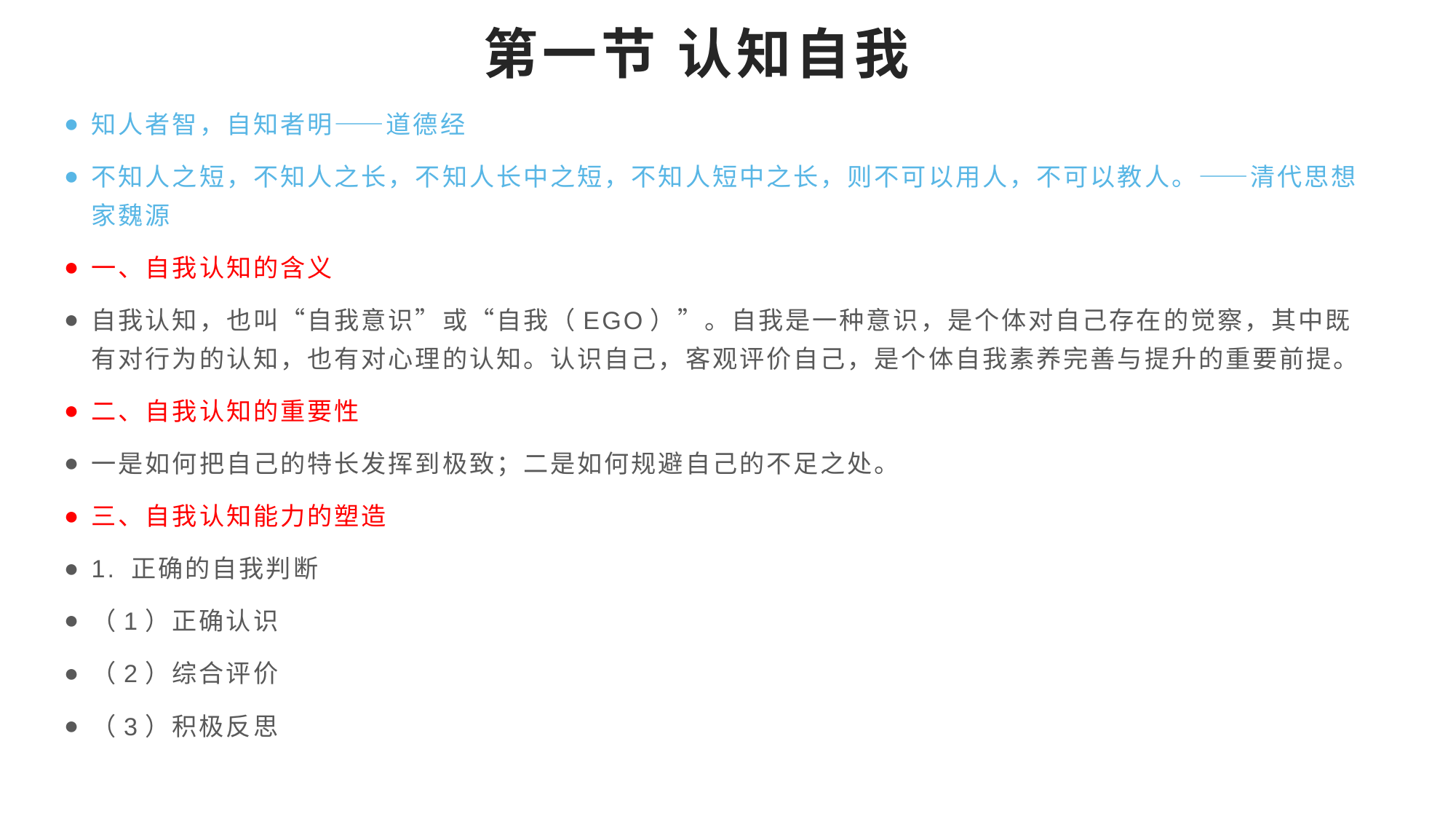

# 第一节 认知自我
知人者智，自知者明——道德经
不知人之短，不知人之长，不知人长中之短，不知人短中之长，则不可以用人，不可以教人。——清代思想家魏源
一、自我认知的含义
自我认知，也叫“自我意识”或“自我（EGO）”。自我是一种意识，是个体对自己存在的觉察，其中既有对行为的认知，也有对心理的认知。认识自己，客观评价自己，是个体自我素养完善与提升的重要前提。
二、自我认知的重要性
一是如何把自己的特长发挥到极致；二是如何规避自己的不足之处。
三、自我认知能力的塑造
1. 正确的自我判断
（1）正确认识
（2）综合评价
（3）积极反思